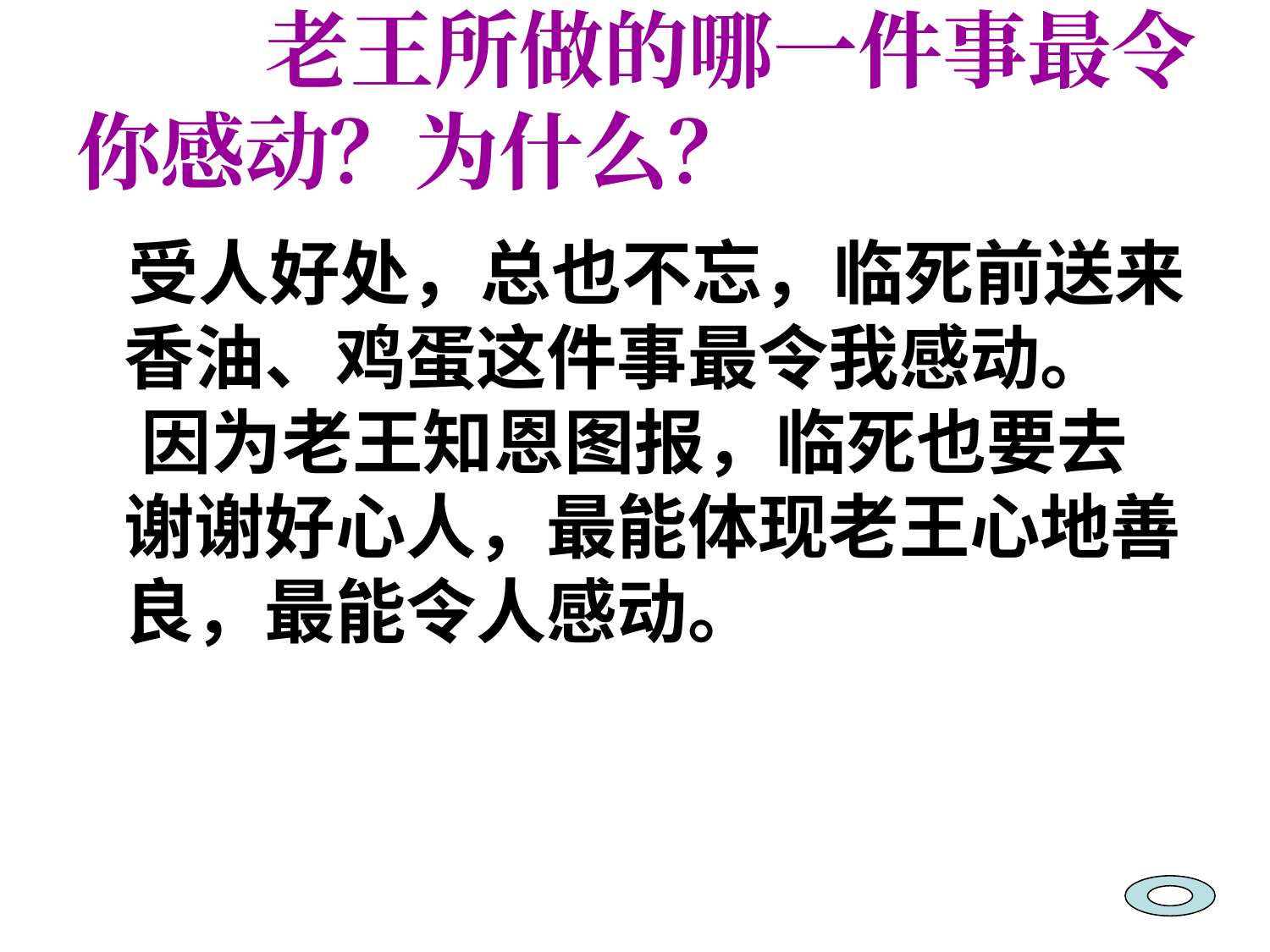

# 老王所做的哪一件事最令你感动？为什么？
   受人好处，总也不忘，临死前送来香油、鸡蛋这件事最令我感动。
   因为老王知恩图报，临死也要去谢谢好心人，最能体现老王心地善良，最能令人感动。